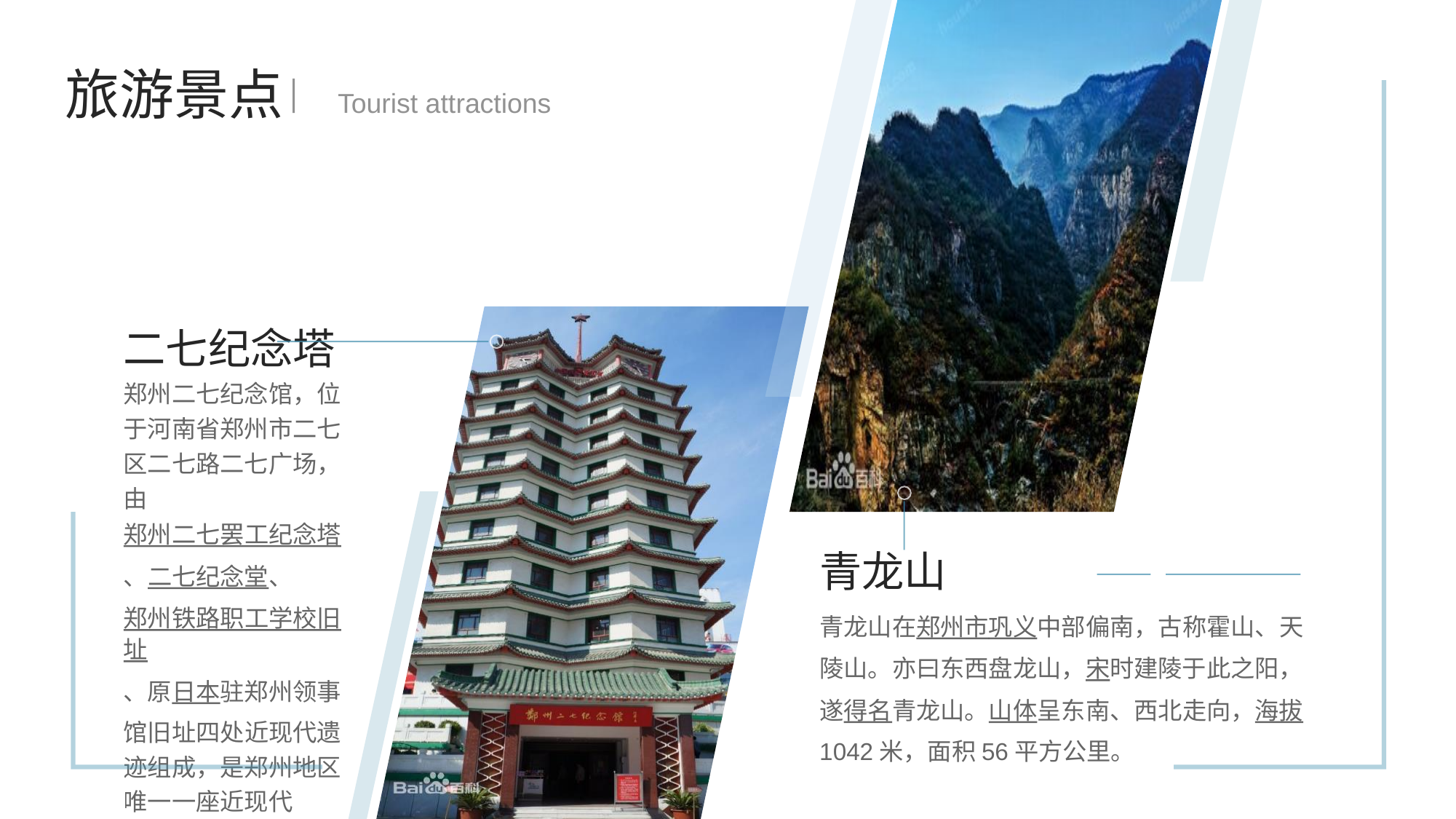

旅游景点
Tourist attractions

二七纪念塔郑州二七纪念馆，位于河南省郑州市二七区二七路二七广场，由郑州二七罢工纪念塔、二七纪念堂、郑州铁路职工学校旧址、原日本驻郑州领事馆旧址四处近现代遗迹组成，是郑州地区唯一一座近现代纪念馆。

青龙山
青龙山在郑州市巩义中部偏南，古称霍山、天陵山。亦曰东西盘龙山，宋时建陵于此之阳，遂得名青龙山。山体呈东南、西北走向，海拔1042米，面积56平方公里。